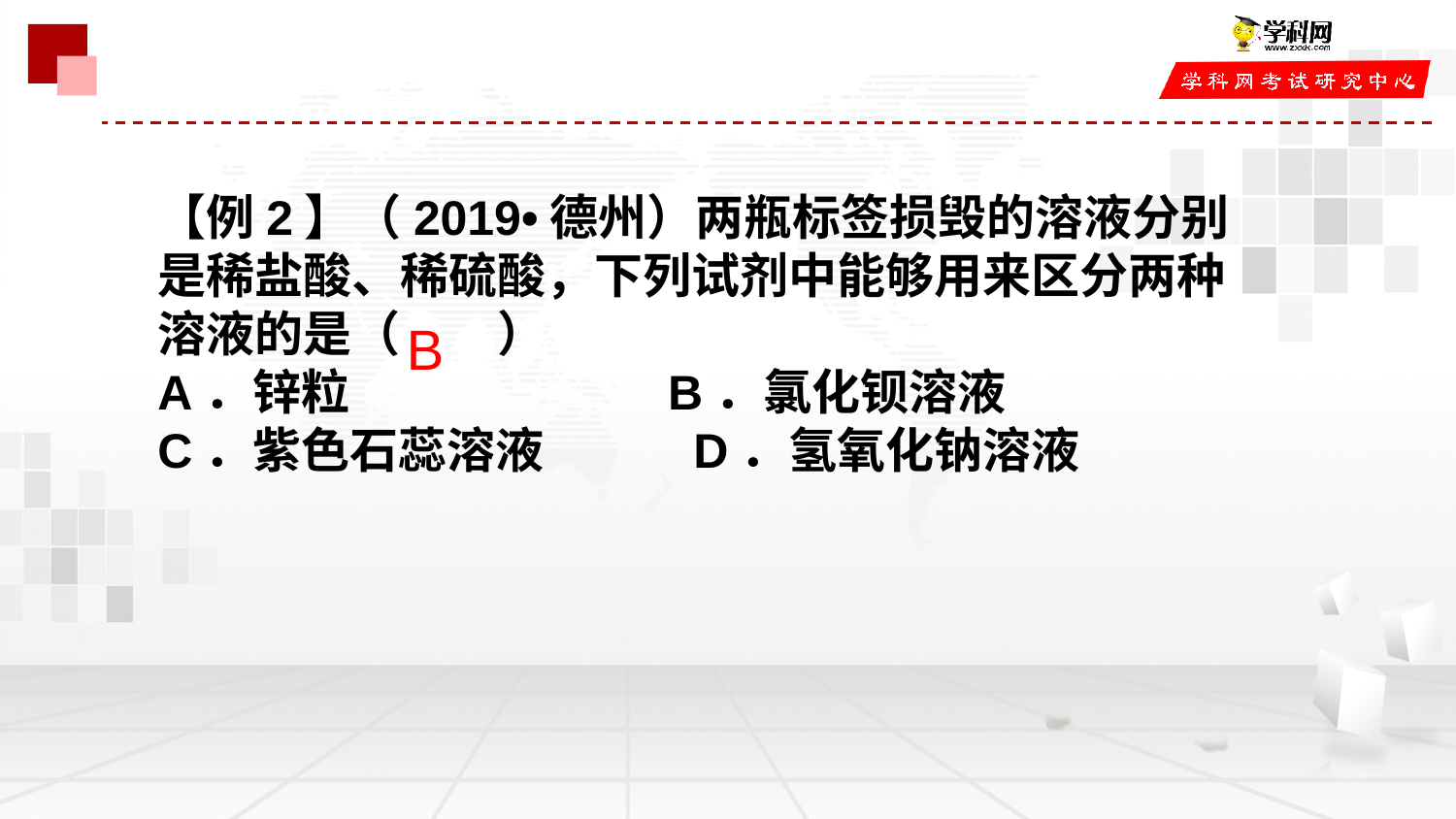

【例2】（2019•德州）两瓶标签损毁的溶液分别是稀盐酸、稀硫酸，下列试剂中能够用来区分两种溶液的是（　　）
A．锌粒	                   B．氯化钡溶液
C．紫色石蕊溶液	        D．氢氧化钠溶液
B